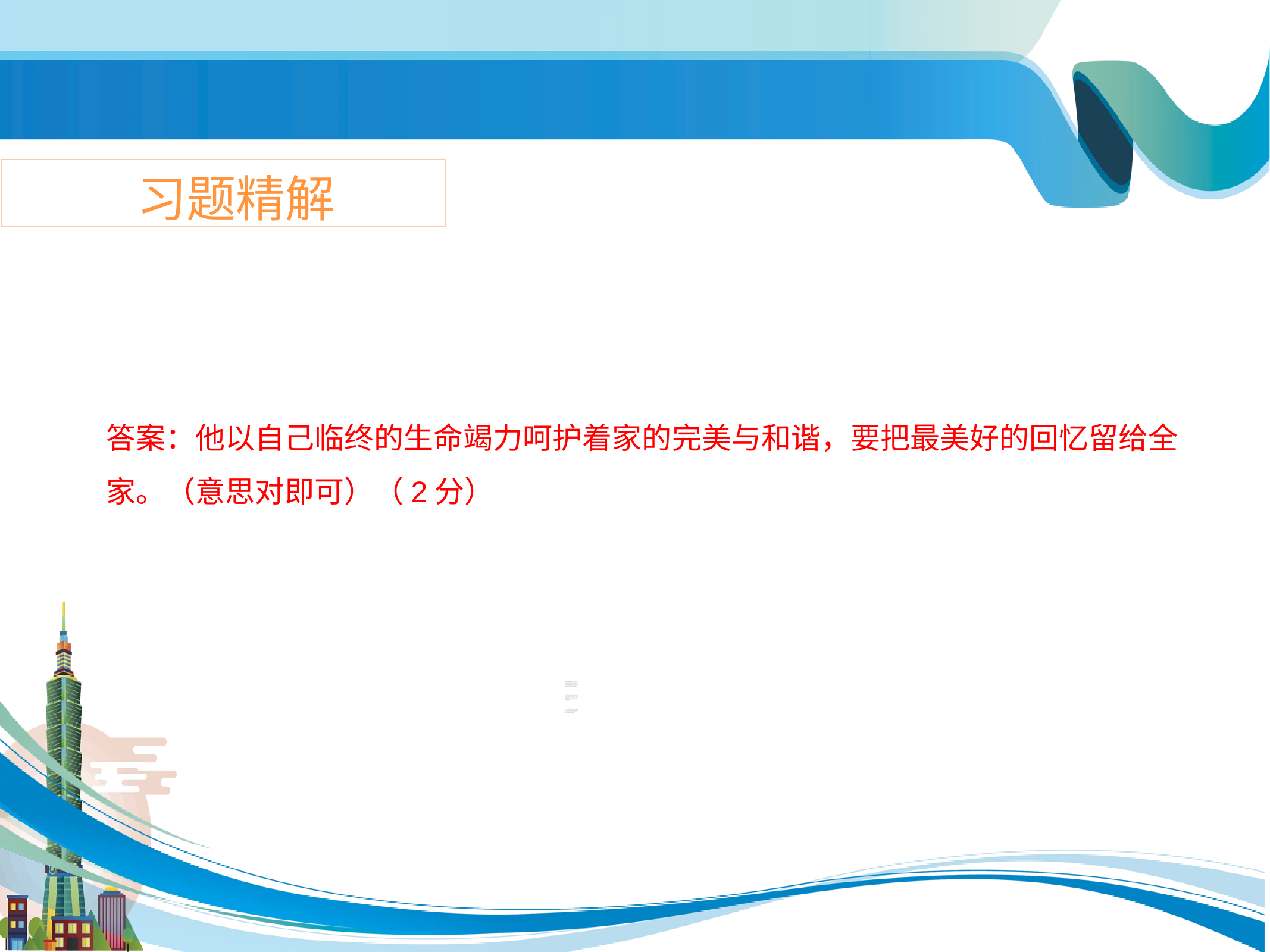

习题精解
答案：他以自己临终的生命竭力呵护着家的完美与和谐，要把最美好的回忆留给全 家。（意思对即可）（2分）